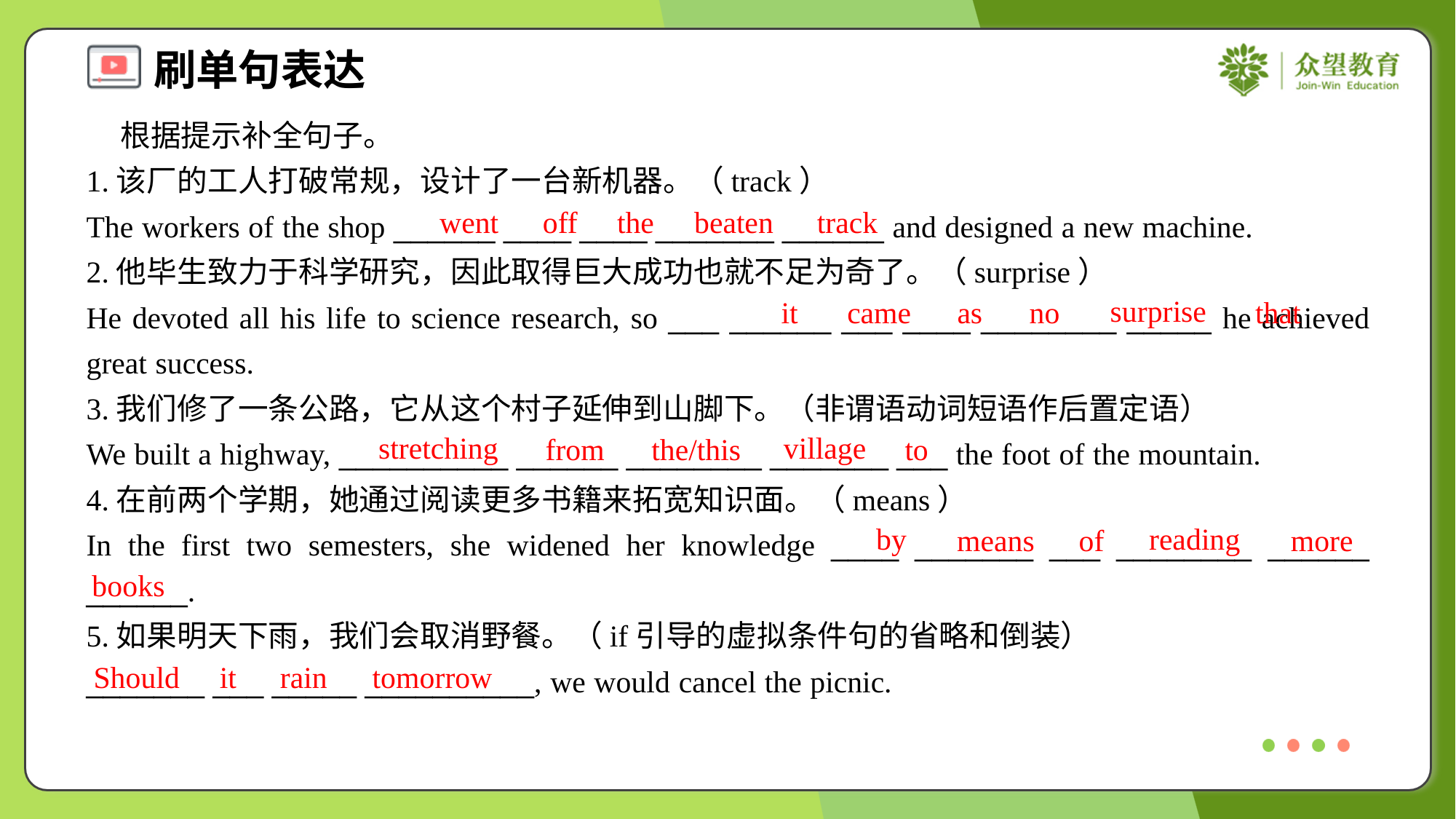

根据提示补全句子。
1.该厂的工人打破常规，设计了一台新机器。（track）
The workers of the shop ______ ____ ____ _______ ______ and designed a new machine.
went
off
the
beaten
track
2.他毕生致力于科学研究，因此取得巨大成功也就不足为奇了。（surprise）
He devoted all his life to science research, so ___ ______ ___ ____ ________ _____ he achieved great success.
surprise
it
came
as
no
that
3.我们修了一条公路，它从这个村子延伸到山脚下。（非谓语动词短语作后置定语）
We built a highway, __________ ______ ________ _______ ___ the foot of the mountain.
stretching
village
from
the/this
to
4.在前两个学期，她通过阅读更多书籍来拓宽知识面。（means）
In the first two semesters, she widened her knowledge ____ _______ ___ ________ ______ ______.
by
reading
means
of
more
books
5.如果明天下雨，我们会取消野餐。（if引导的虚拟条件句的省略和倒装）
_______ ___ _____ __________, we would cancel the picnic.
Should
it
rain
tomorrow